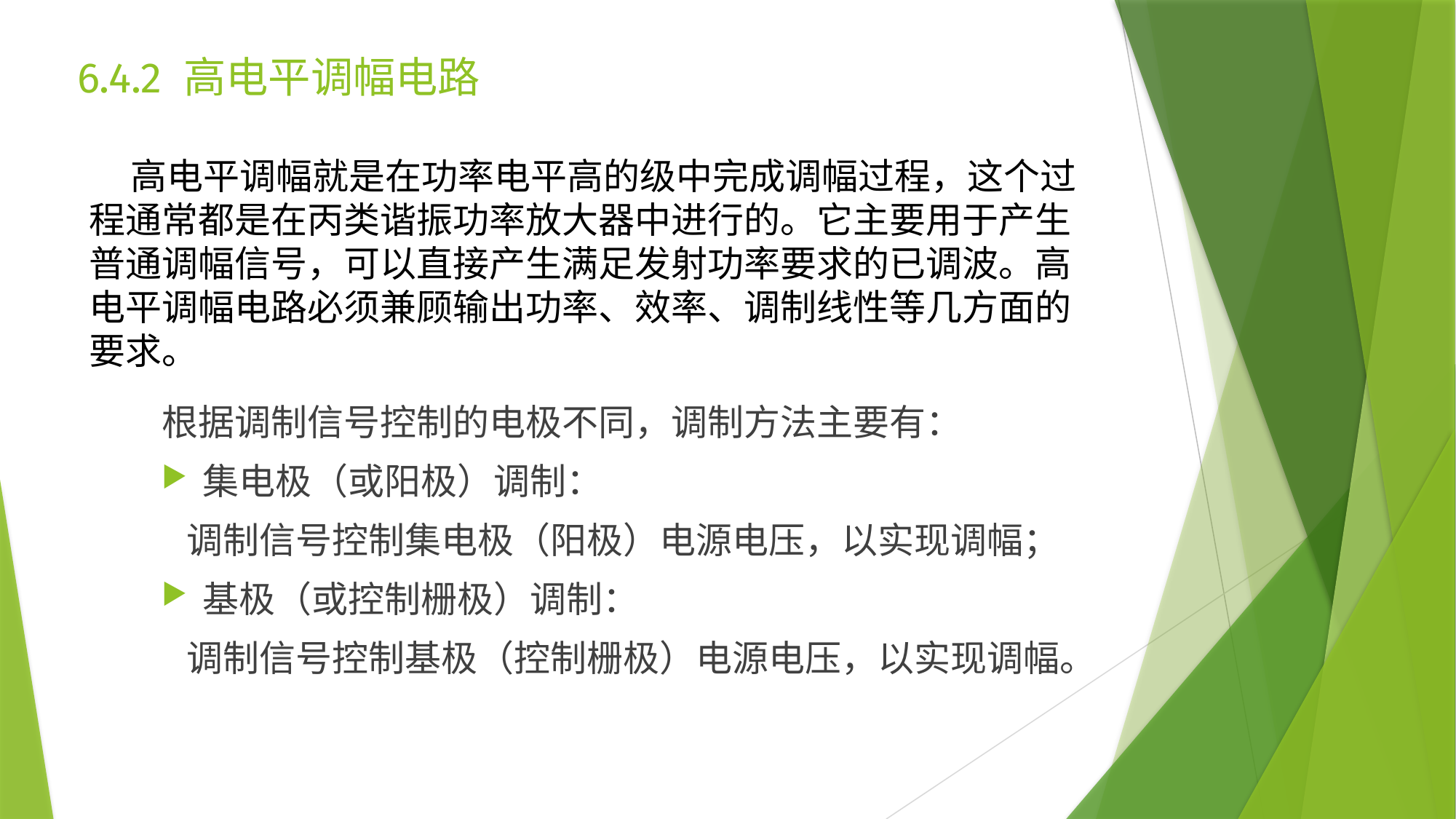

6.4.2 高电平调幅电路
    高电平调幅就是在功率电平高的级中完成调幅过程，这个过程通常都是在丙类谐振功率放大器中进行的。它主要用于产生普通调幅信号，可以直接产生满足发射功率要求的已调波。高电平调幅电路必须兼顾输出功率、效率、调制线性等几方面的要求。
根据调制信号控制的电极不同，调制方法主要有：
集电极（或阳极）调制：
  调制信号控制集电极（阳极）电源电压，以实现调幅；
基极（或控制栅极）调制：
  调制信号控制基极（控制栅极）电源电压，以实现调幅。